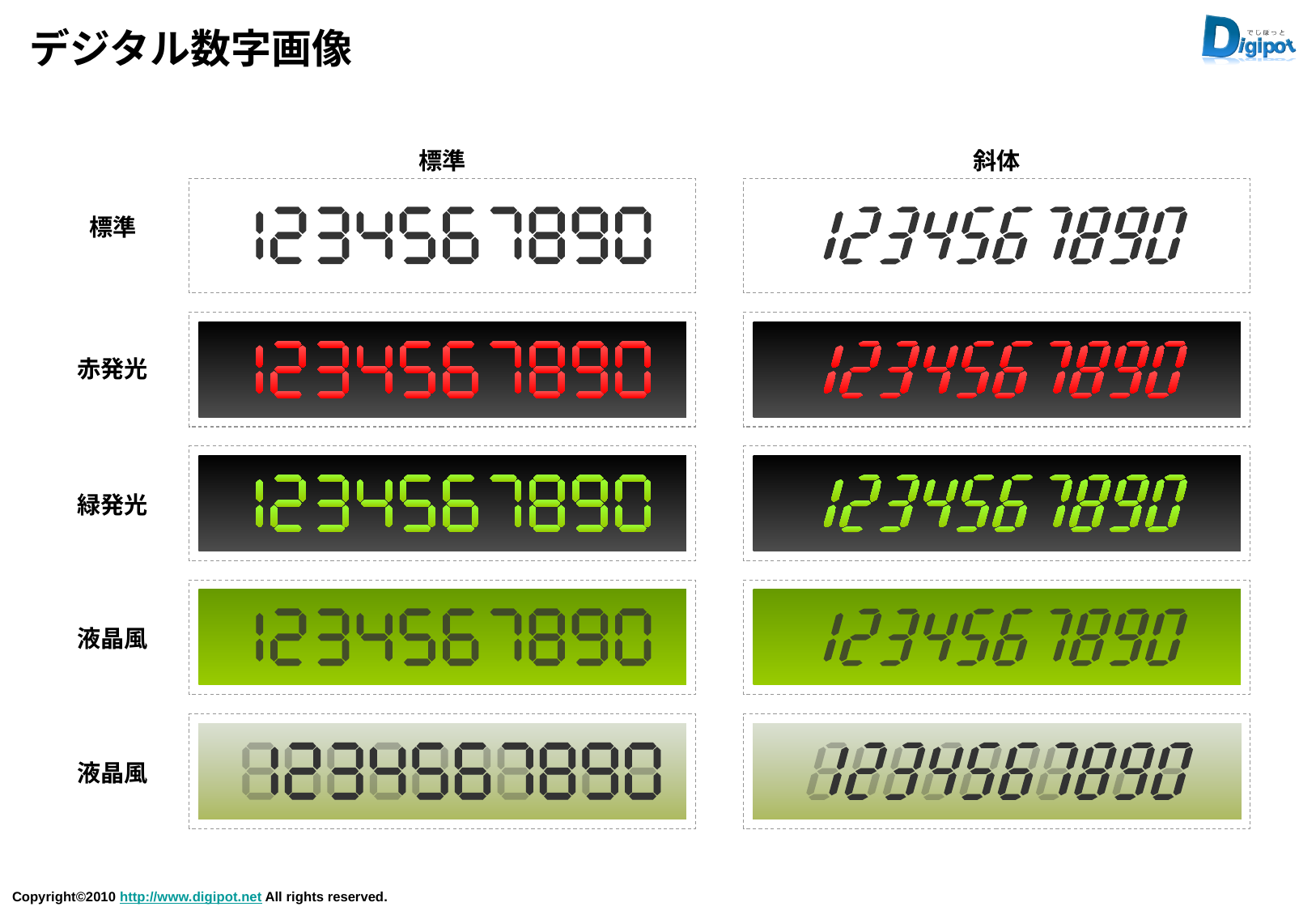

# デジタル数字画像
標準
斜体
標準

赤発光

緑発光

液晶風

液晶風